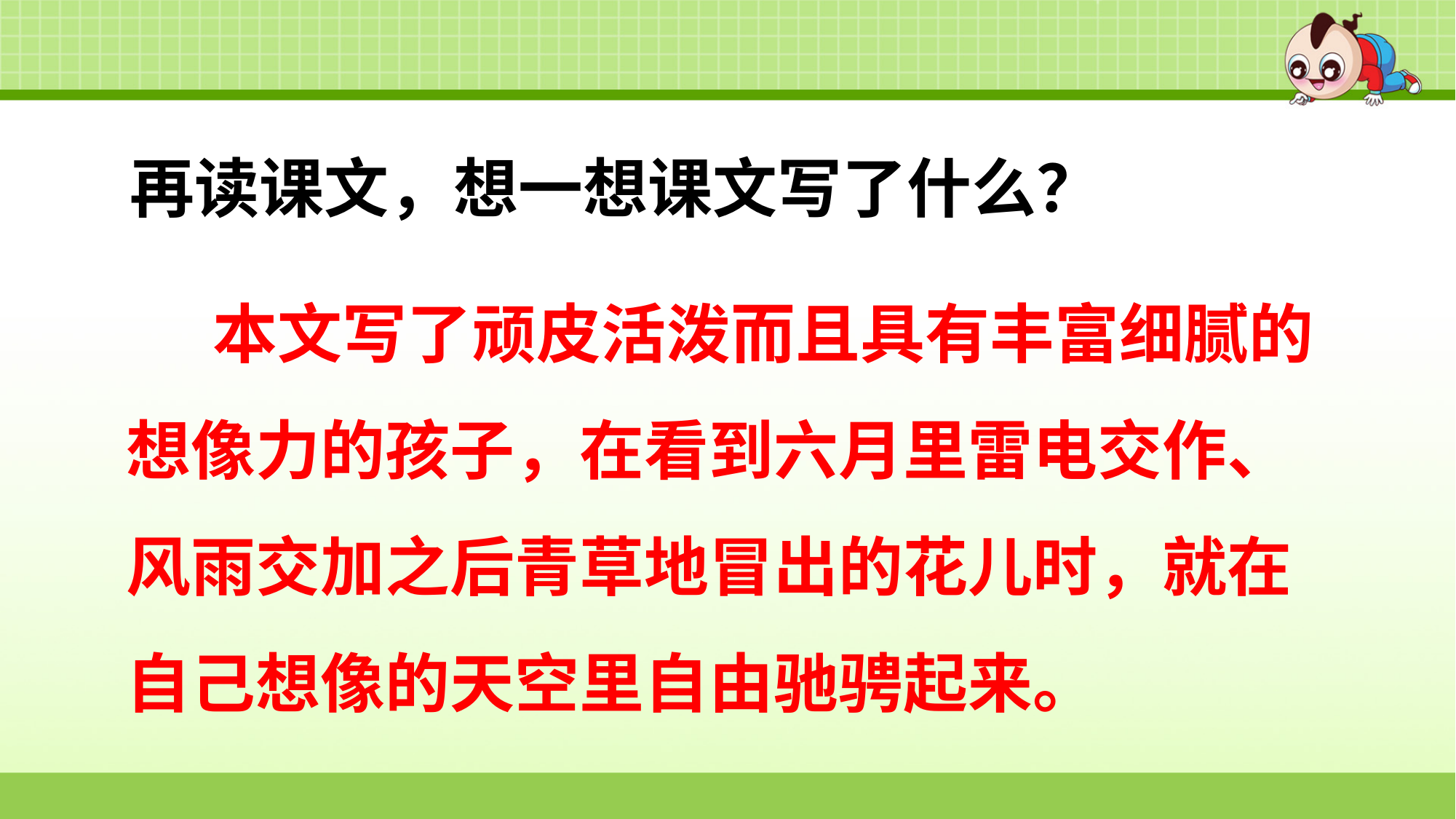

再读课文，想一想课文写了什么？
本文写了顽皮活泼而且具有丰富细腻的想像力的孩子，在看到六月里雷电交作、风雨交加之后青草地冒出的花儿时，就在自己想像的天空里自由驰骋起来。